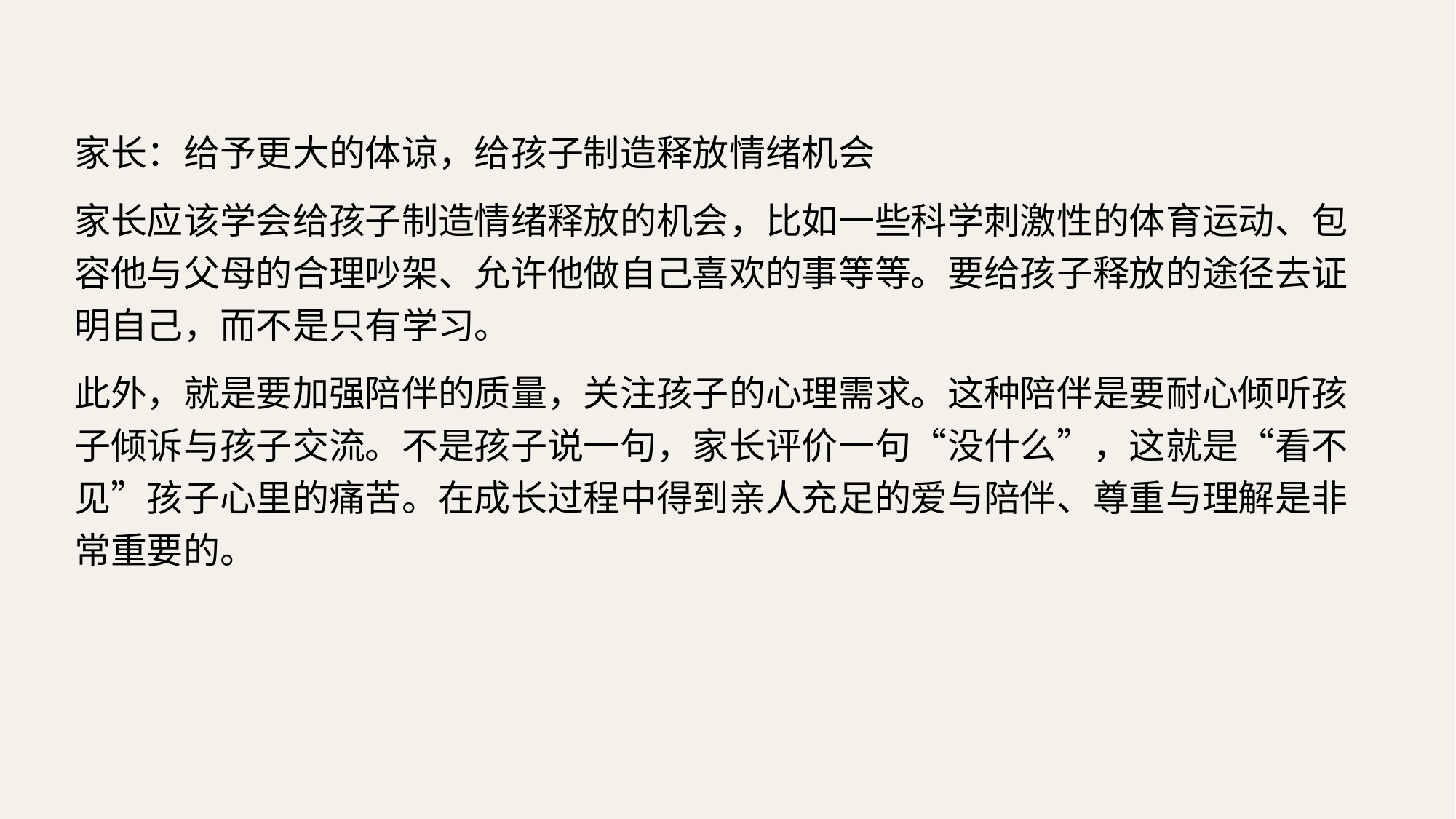

https://www.ypppt.com/

家长：给予更大的体谅，给孩子制造释放情绪机会
家长应该学会给孩子制造情绪释放的机会，比如一些科学刺激性的体育运动、包容他与父母的合理吵架、允许他做自己喜欢的事等等。要给孩子释放的途径去证明自己，而不是只有学习。
此外，就是要加强陪伴的质量，关注孩子的心理需求。这种陪伴是要耐心倾听孩子倾诉与孩子交流。不是孩子说一句，家长评价一句“没什么”，这就是“看不见”孩子心里的痛苦。在成长过程中得到亲人充足的爱与陪伴、尊重与理解是非常重要的。